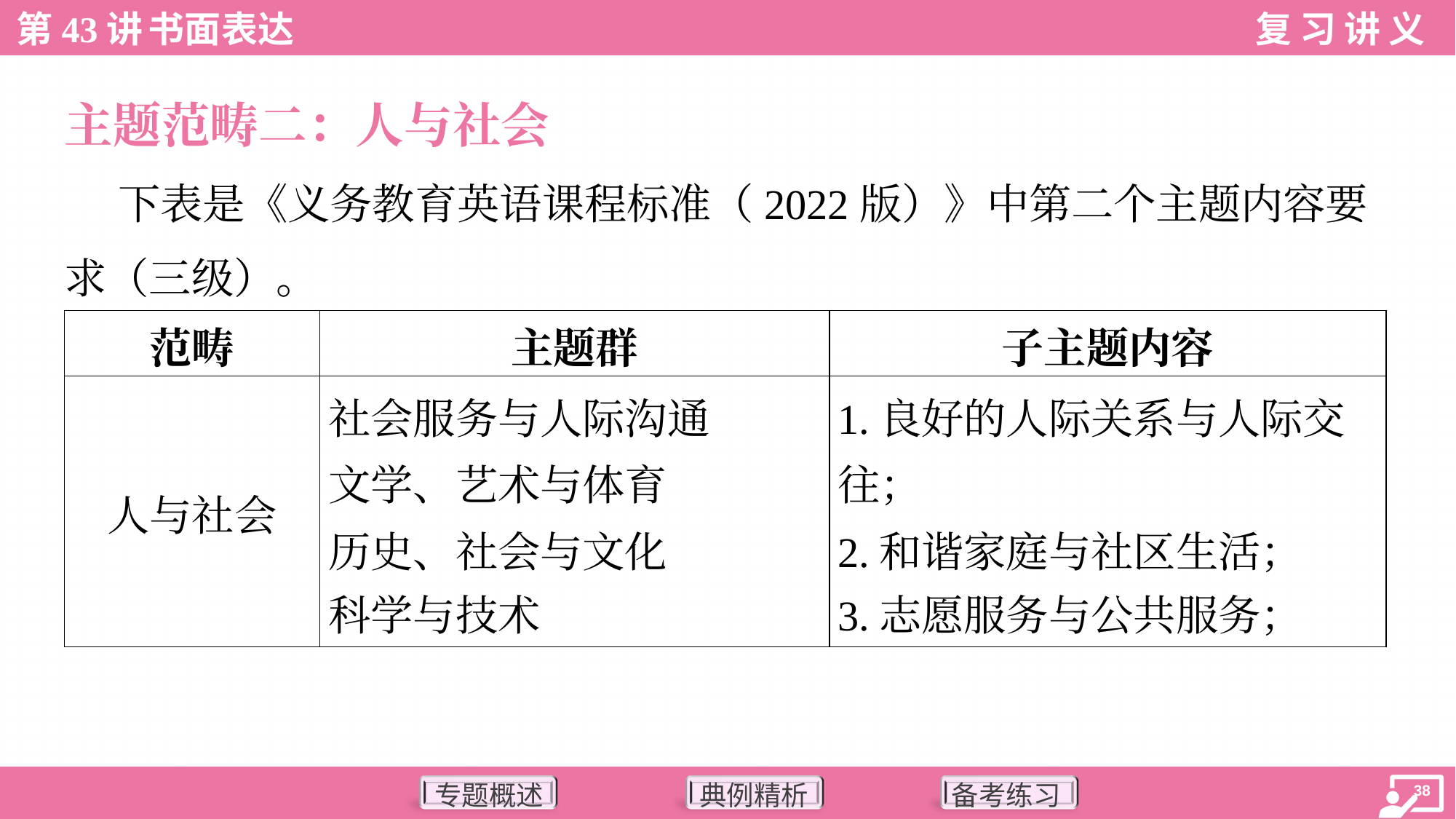

主题范畴二：人与社会
    下表是《义务教育英语课程标准（2022版）》中第二个主题内容要
求（三级）。
| 范畴 | 主题群 | 子主题内容 |
| --- | --- | --- |
| 人与社会 | 社会服务与人际沟通 文学、艺术与体育 历史、社会与文化 科学与技术 | 1.良好的人际关系与人际交 往； 2.和谐家庭与社区生活； 3.志愿服务与公共服务； |